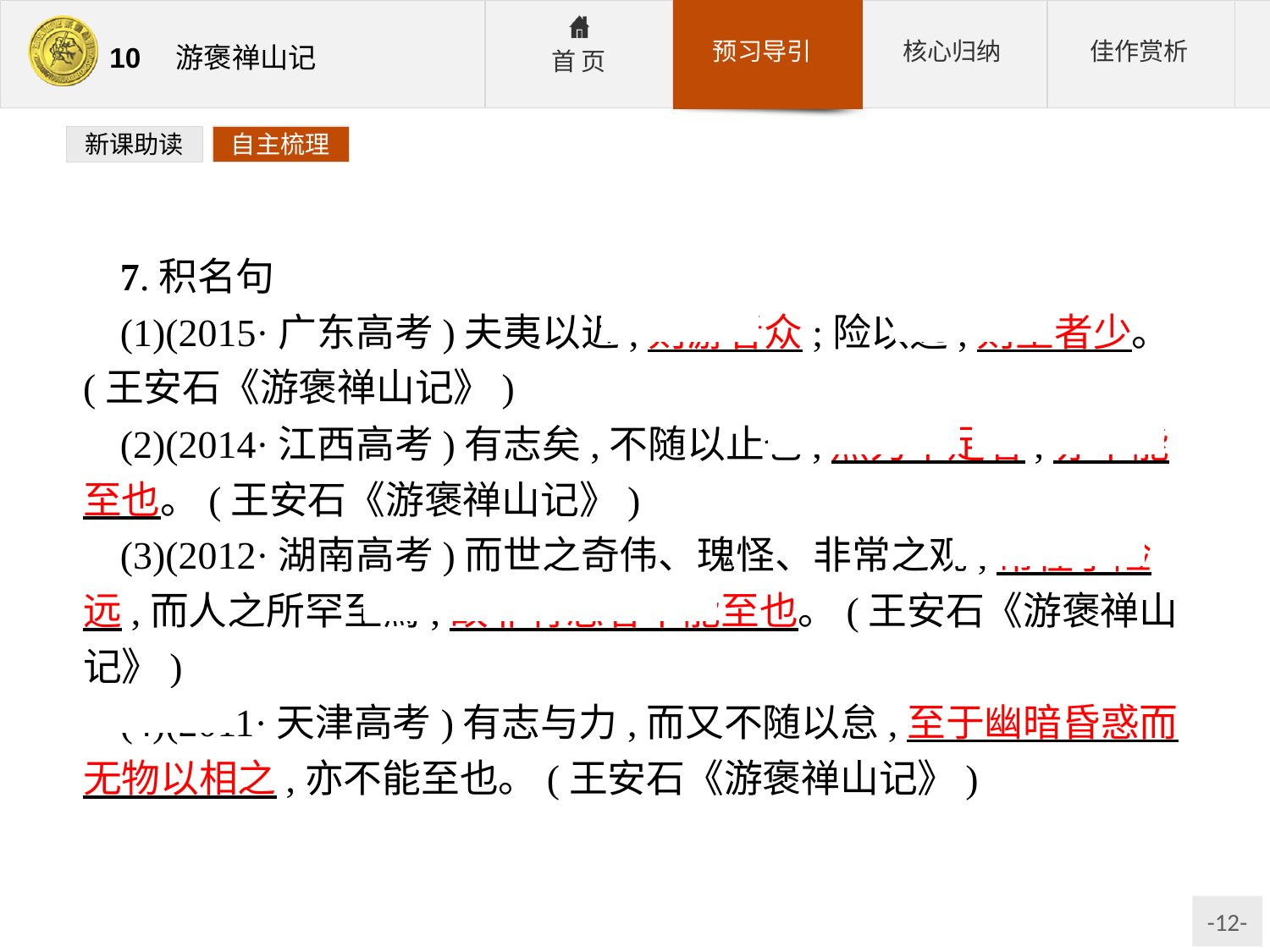

新课助读
自主梳理
7.积名句
(1)(2015·广东高考)夫夷以近,则游者众;险以远,则至者少。(王安石《游褒禅山记》)
(2)(2014·江西高考)有志矣,不随以止也,然力不足者,亦不能至也。(王安石《游褒禅山记》)
(3)(2012·湖南高考)而世之奇伟、瑰怪、非常之观,常在于险远,而人之所罕至焉,故非有志者不能至也。(王安石《游褒禅山记》)
(4)(2011·天津高考)有志与力,而又不随以怠,至于幽暗昏惑而无物以相之,亦不能至也。(王安石《游褒禅山记》)